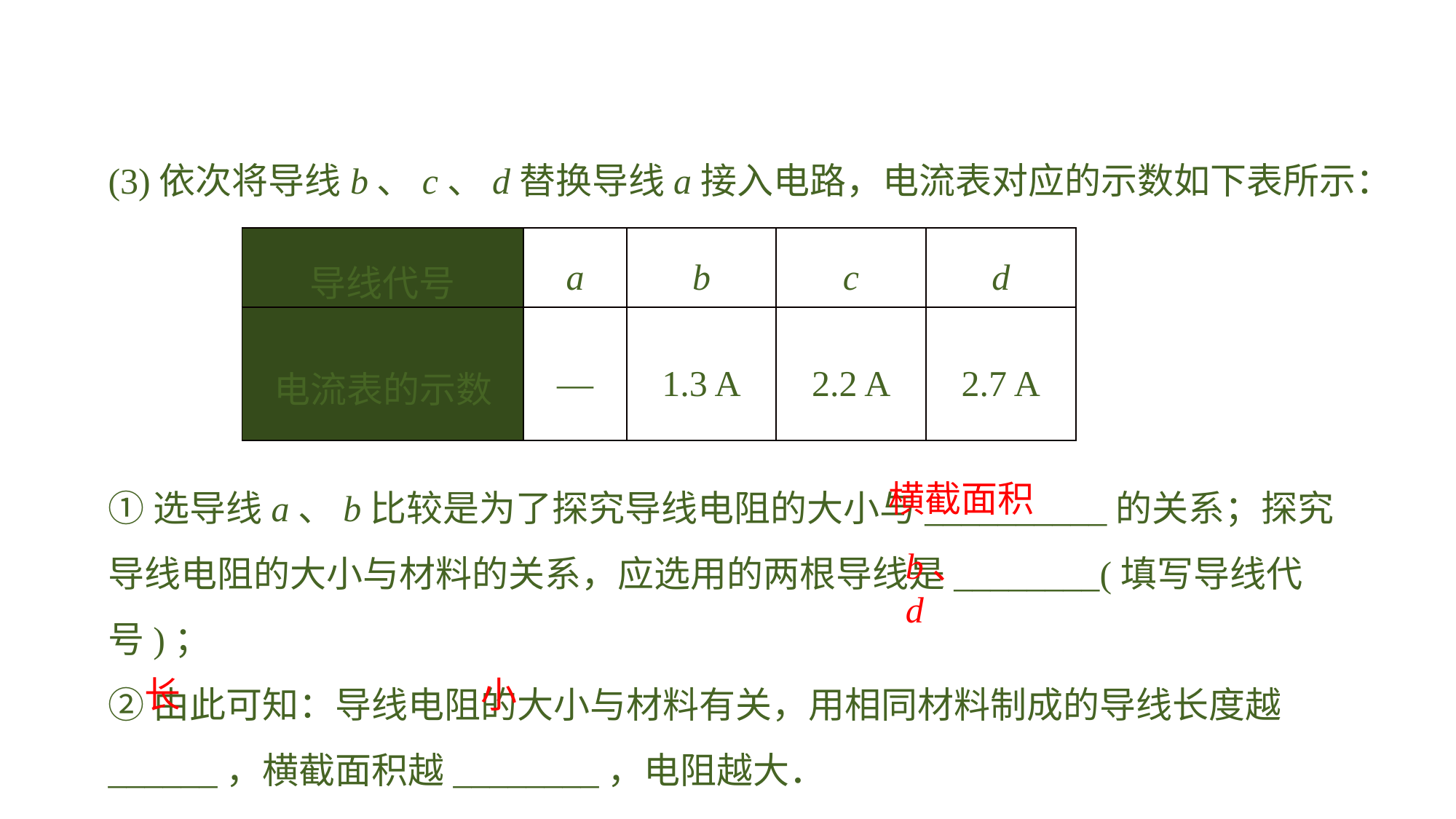

(3)依次将导线b、c、d替换导线a接入电路，电流表对应的示数如下表所示：

①选导线a、b比较是为了探究导线电阻的大小与__________的关系；探究导线电阻的大小与材料的关系，应选用的两根导线是________(填写导线代号)；②由此可知：导线电阻的大小与材料有关，用相同材料制成的导线长度越______，横截面积越________，电阻越大．
| 导线代号 | a | b | c | d |
| --- | --- | --- | --- | --- |
| 电流表的示数 | — | 1.3 A | 2.2 A | 2.7 A |
横截面积
b、d
长
　小